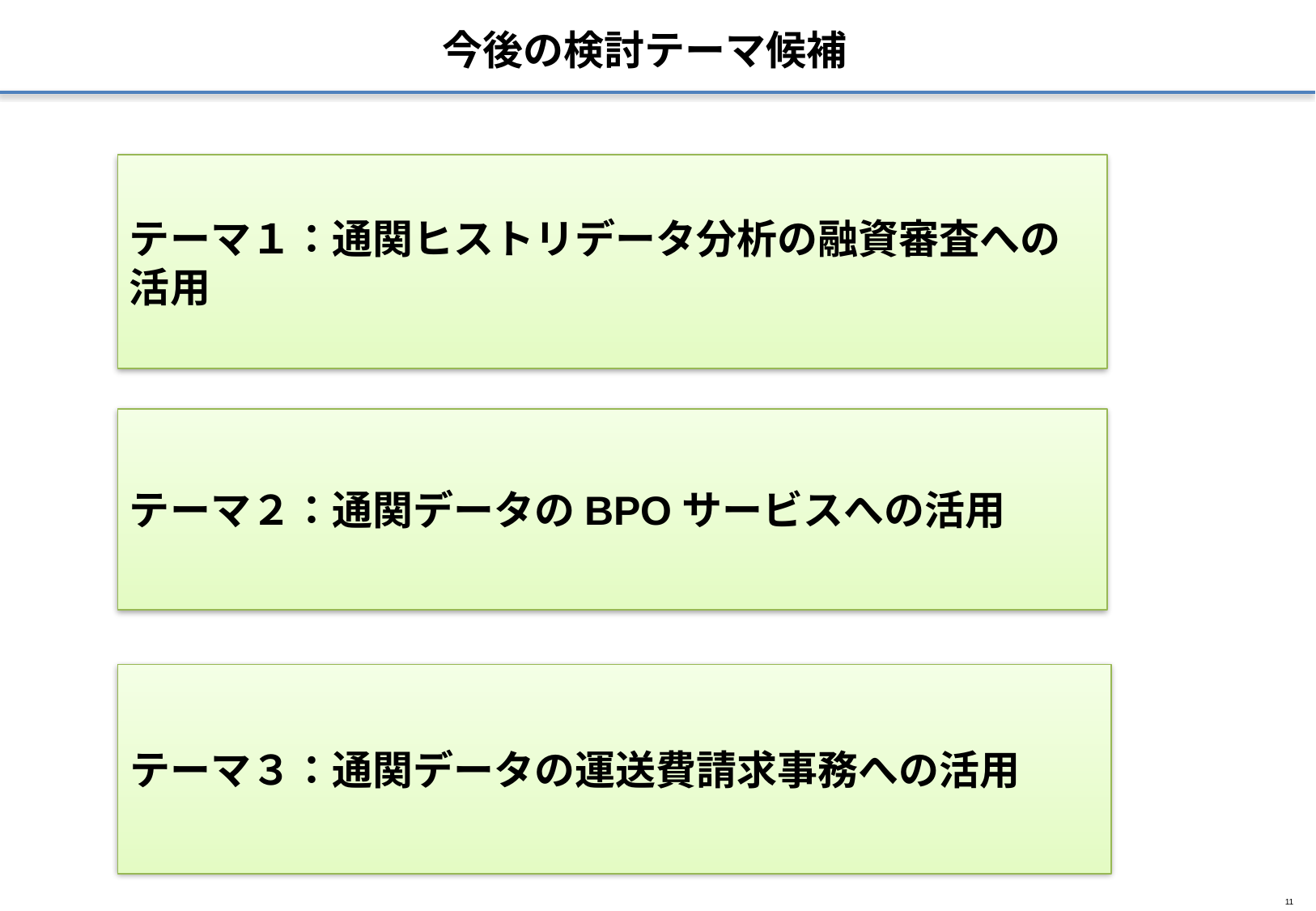

今後の検討テーマ候補
テーマ１：通関ヒストリデータ分析の融資審査への活用
テーマ２：通関データのBPOサービスへの活用
テーマ３：通関データの運送費請求事務への活用